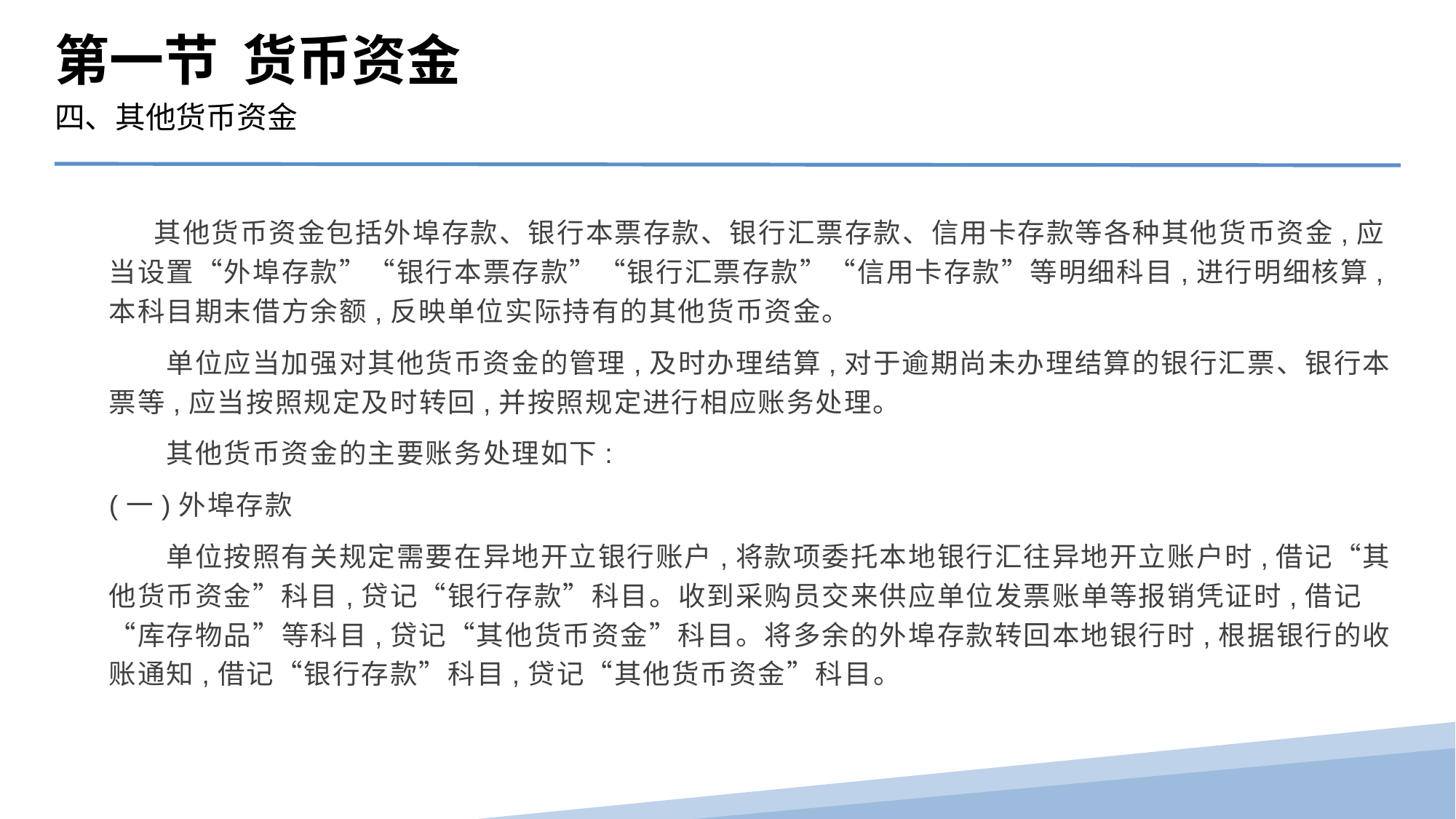

第一节  货币资金
四、其他货币资金
     其他货币资金包括外埠存款、银行本票存款、银行汇票存款、信用卡存款等各种其他货币资金,应当设置“外埠存款”“银行本票存款”“银行汇票存款”“信用卡存款”等明细科目,进行明细核算,本科目期末借方余额,反映单位实际持有的其他货币资金。
　　单位应当加强对其他货币资金的管理,及时办理结算,对于逾期尚未办理结算的银行汇票、银行本票等,应当按照规定及时转回,并按照规定进行相应账务处理。
　　其他货币资金的主要账务处理如下:
(一)外埠存款
　　单位按照有关规定需要在异地开立银行账户,将款项委托本地银行汇往异地开立账户时,借记“其他货币资金”科目,贷记“银行存款”科目。收到采购员交来供应单位发票账单等报销凭证时,借记“库存物品”等科目,贷记“其他货币资金”科目。将多余的外埠存款转回本地银行时,根据银行的收账通知,借记“银行存款”科目,贷记“其他货币资金”科目。